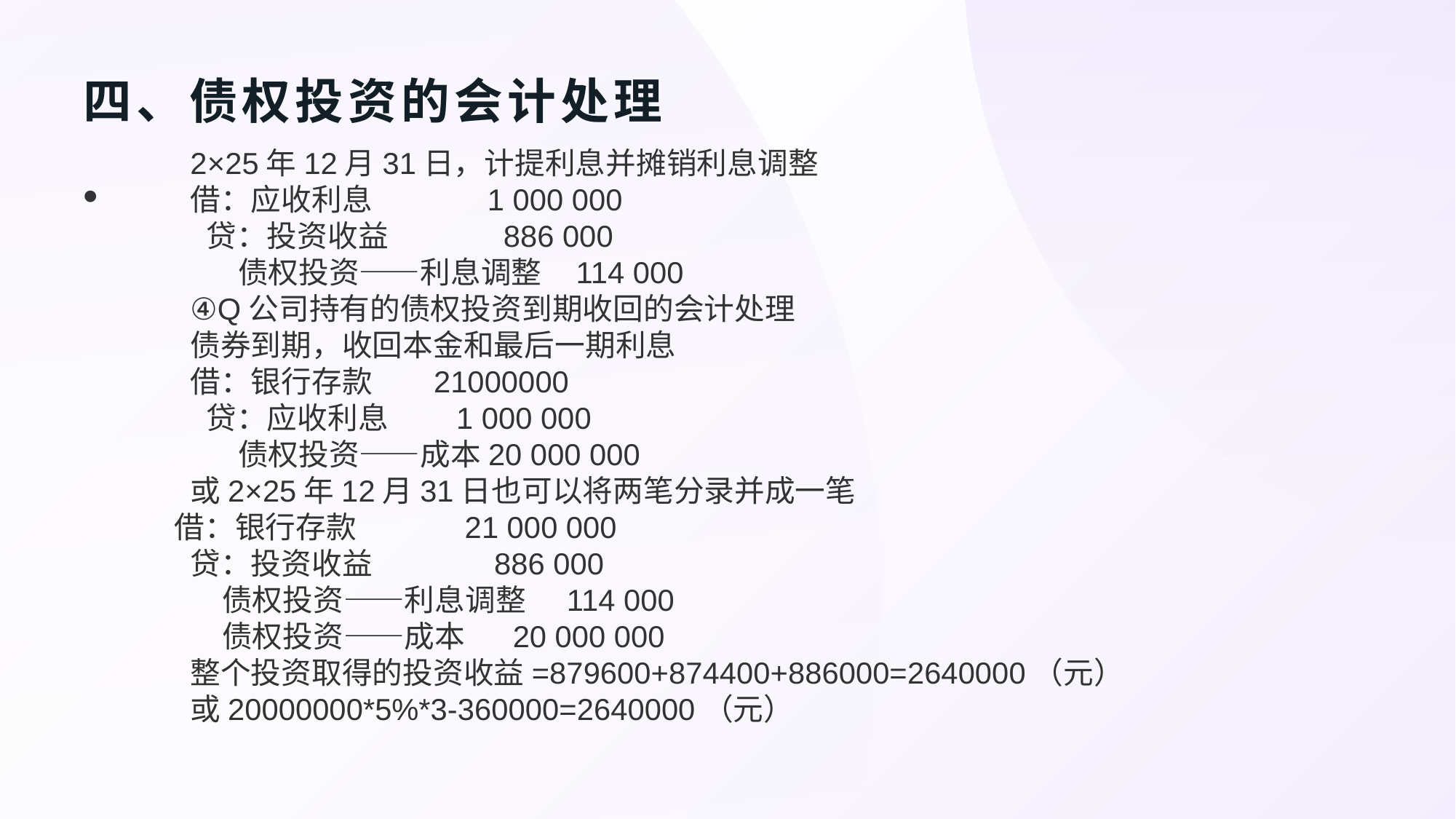

# 四、债权投资的会计处理
2×25年12月31日，计提利息并摊销利息调整
借：应收利息                1 000 000
贷：投资收益                886 000
债权投资——利息调整    114 000
④Q公司持有的债权投资到期收回的会计处理
债券到期，收回本金和最后一期利息
借：银行存款        21000000
贷：应收利息         1 000 000
债权投资——成本20 000 000
或2×25年12月31日也可以将两笔分录并成一笔
借：银行存款               21 000 000
贷：投资收益                 886 000
债权投资——利息调整     114 000
债权投资——成本      20 000 000
整个投资取得的投资收益=879600+874400+886000=2640000（元）
或20000000*5%*3-360000=2640000（元）